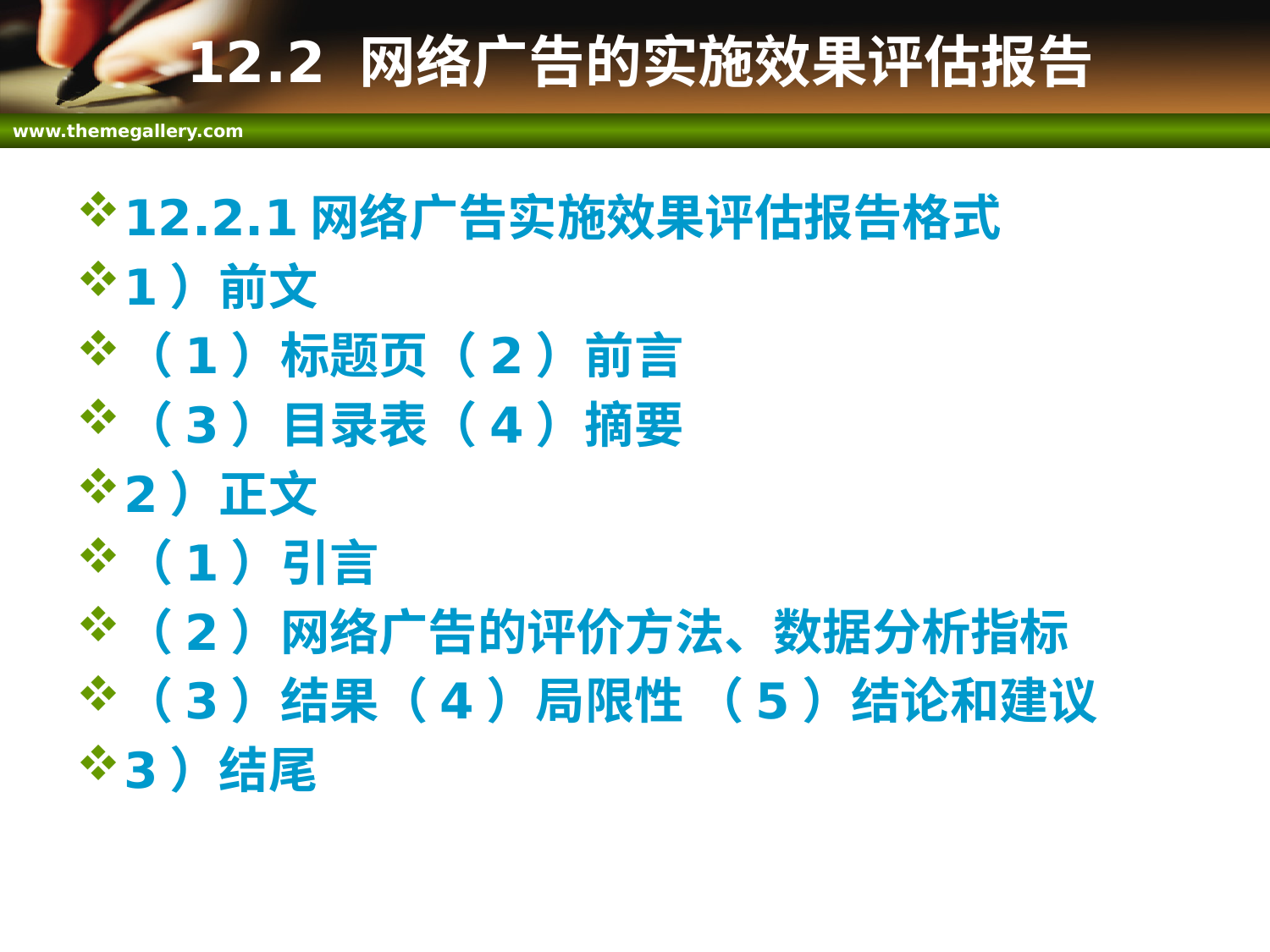

# 12.2 网络广告的实施效果评估报告
12.2.1网络广告实施效果评估报告格式
1）前文
（1）标题页（2）前言
（3）目录表（4）摘要
2）正文
（1）引言
（2）网络广告的评价方法、数据分析指标
（3）结果（4）局限性 （5）结论和建议
3）结尾